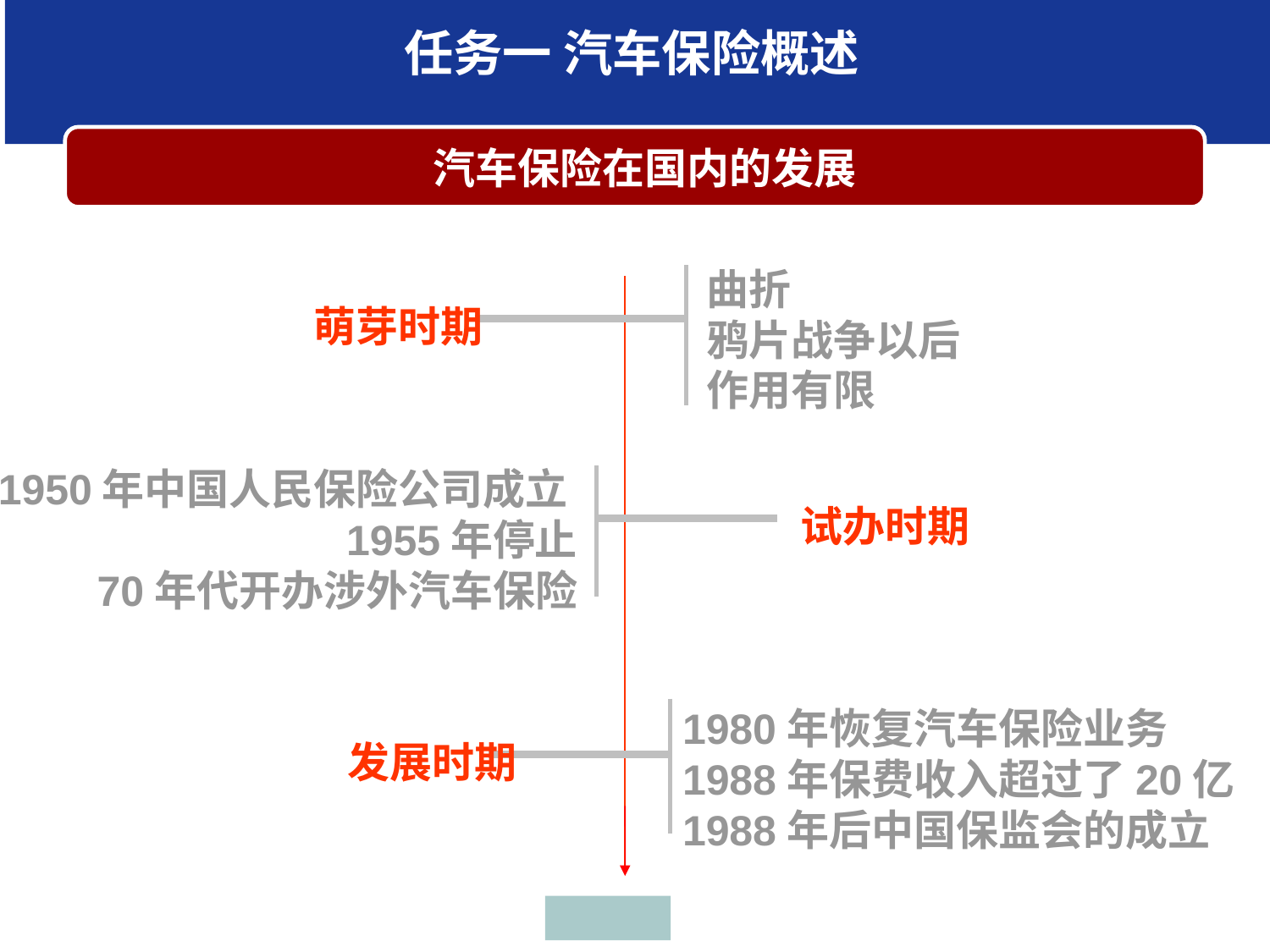

任务一 汽车保险概述
 汽车保险在国内的发展
曲折
鸦片战争以后
作用有限
萌芽时期
1950年中国人民保险公司成立
1955年停止
70年代开办涉外汽车保险
试办时期
1980年恢复汽车保险业务
1988年保费收入超过了20亿
1988年后中国保监会的成立
发展时期

5